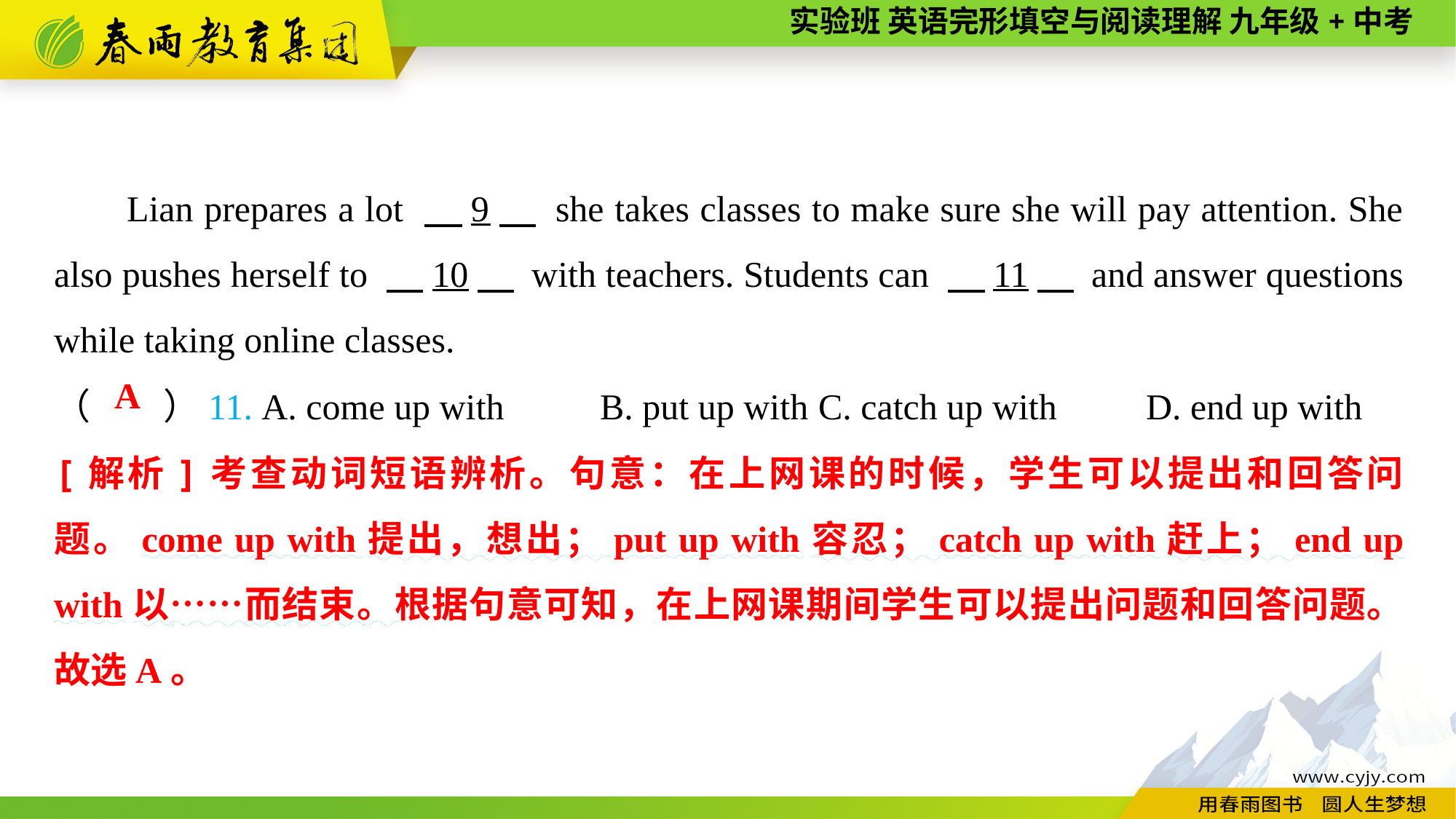

Lian prepares a lot 　9　 she takes classes to make sure she will pay attention. She also pushes herself to 　10　 with teachers. Students can 　11　 and answer questions while taking online classes.
（　　）11. A. come up with	B. put up with	C. catch up with	D. end up with
A
[解析]考查动词短语辨析。句意：在上网课的时候，学生可以提出和回答问题。come up with提出，想出；put up with容忍；catch up with赶上；end up with以……而结束。根据句意可知，在上网课期间学生可以提出问题和回答问题。故选A。